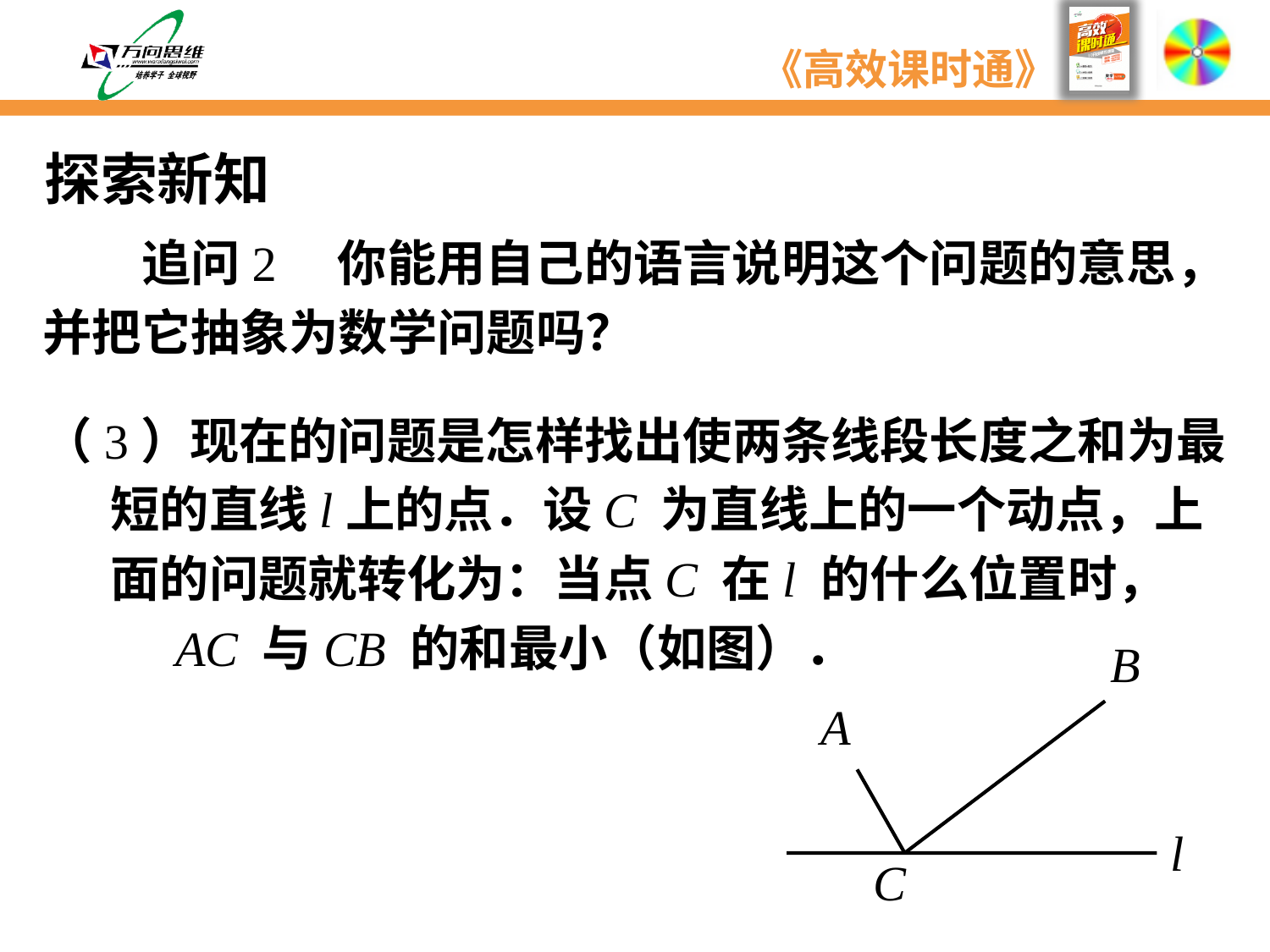

探索新知
　　追问2　你能用自己的语言说明这个问题的意思，
并把它抽象为数学问题吗？
（3）现在的问题是怎样找出使两条线段长度之和为最
     短的直线l上的点．设C 为直线上的一个动点，上
     面的问题就转化为：当点C 在l 的什么位置时，
　　  AC 与CB 的和最小（如图）．
B
A
l
C